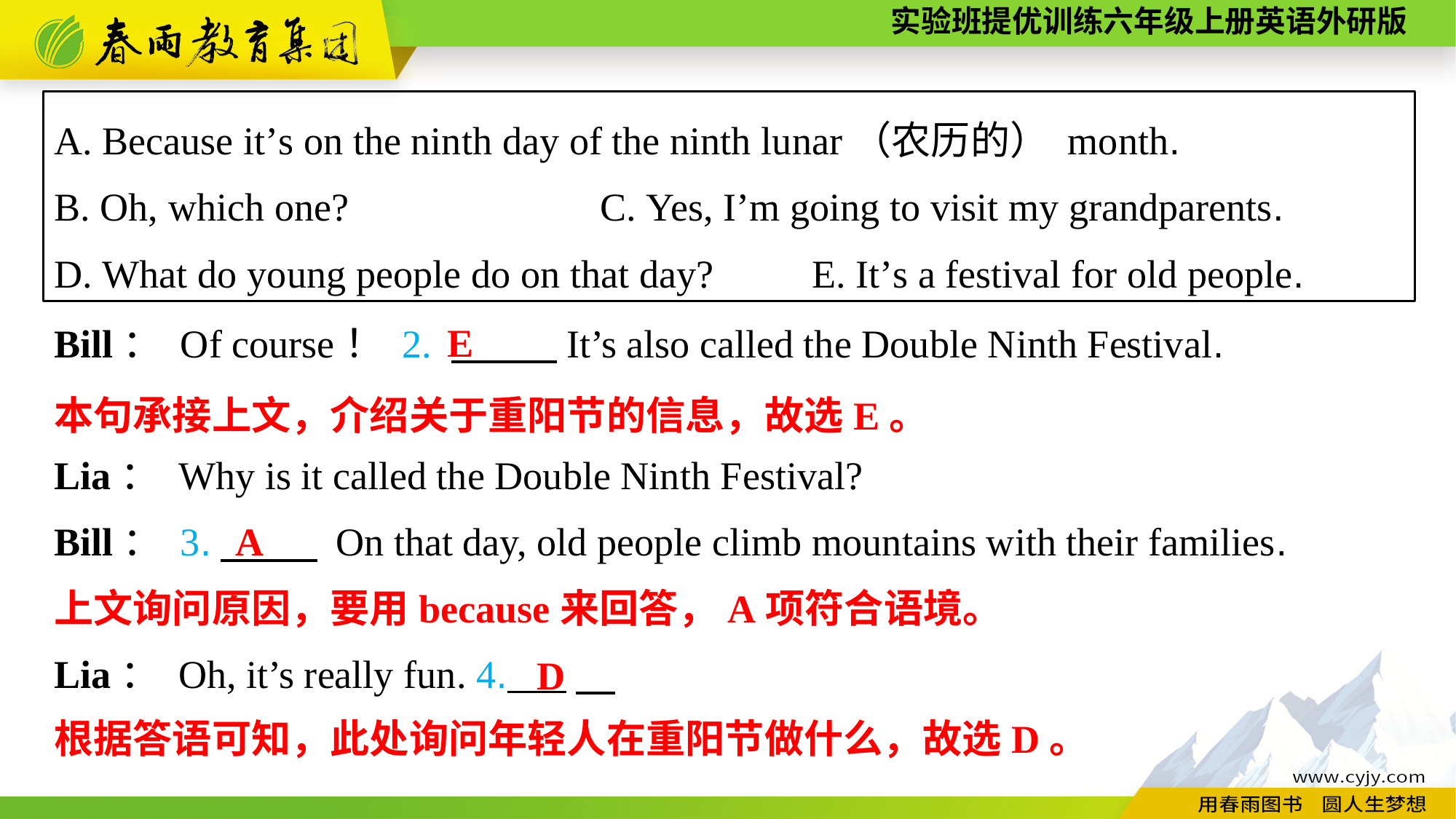

A. Because it’s on the ninth day of the ninth lunar（农历的） month.
B. Oh, which one?　　		C. Yes, I’m going to visit my grandparents.
D. What do young people do on that day?　　E. It’s a festival for old people.
E
Bill： Of course！ 2. 　　   It’s also called the Double Ninth Festival.

Lia： Why is it called the Double Ninth Festival?
Bill： 3.　　   On that day, old people climb mountains with their families.

Lia： Oh, it’s really fun. 4.      　.
本句承接上文，介绍关于重阳节的信息，故选E。
A
上文询问原因，要用because来回答，A项符合语境。
D
根据答语可知，此处询问年轻人在重阳节做什么，故选D。